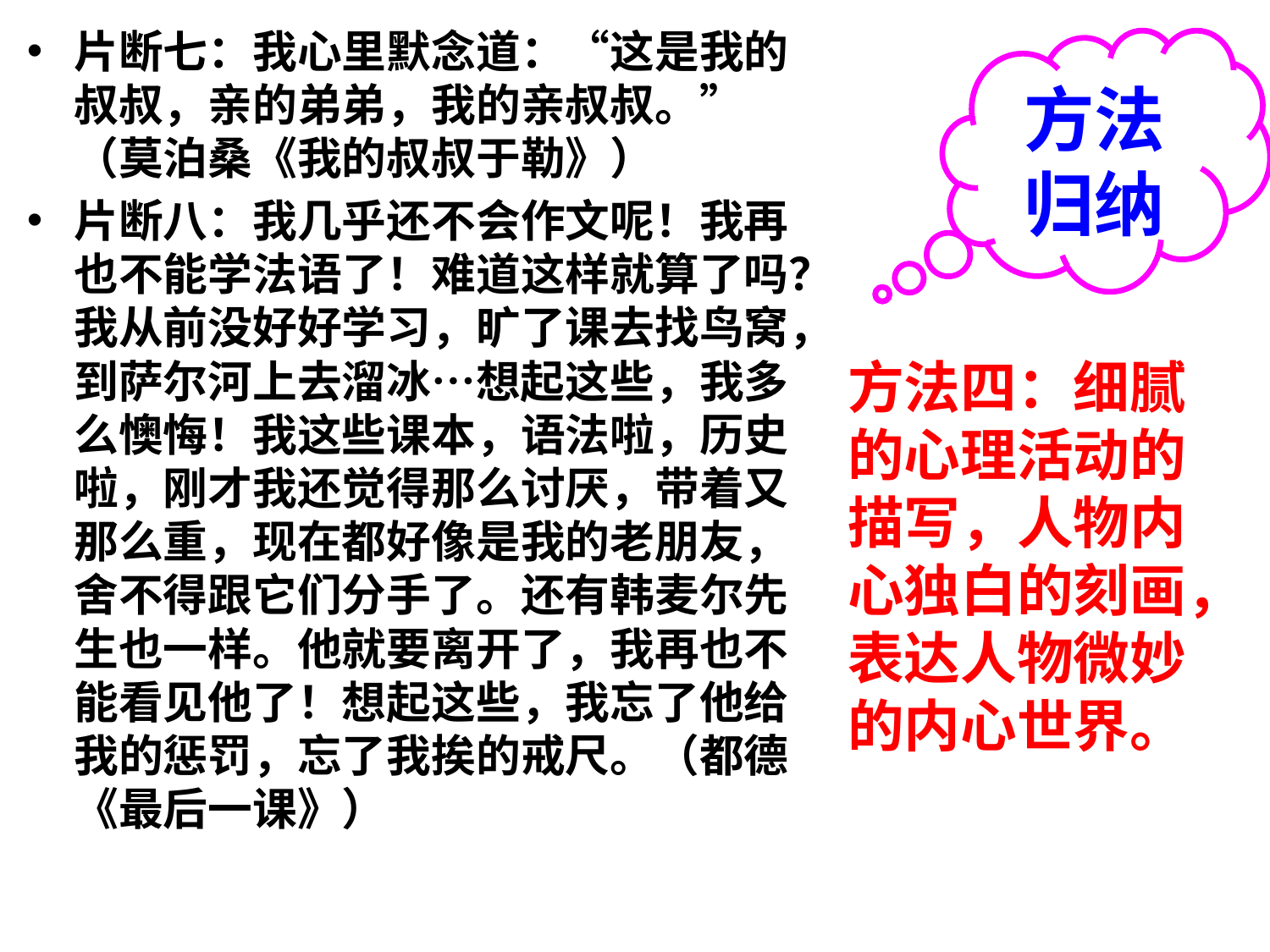

片断七：我心里默念道：“这是我的叔叔，亲的弟弟，我的亲叔叔。”（莫泊桑《我的叔叔于勒》）
片断八：我几乎还不会作文呢！我再也不能学法语了！难道这样就算了吗？我从前没好好学习，旷了课去找鸟窝，到萨尔河上去溜冰…想起这些，我多么懊悔！我这些课本，语法啦，历史啦，刚才我还觉得那么讨厌，带着又那么重，现在都好像是我的老朋友，舍不得跟它们分手了。还有韩麦尔先生也一样。他就要离开了，我再也不能看见他了！想起这些，我忘了他给我的惩罚，忘了我挨的戒尺。（都德《最后一课》）
方法归纳
方法四：细腻的心理活动的描写，人物内心独白的刻画，表达人物微妙的内心世界。